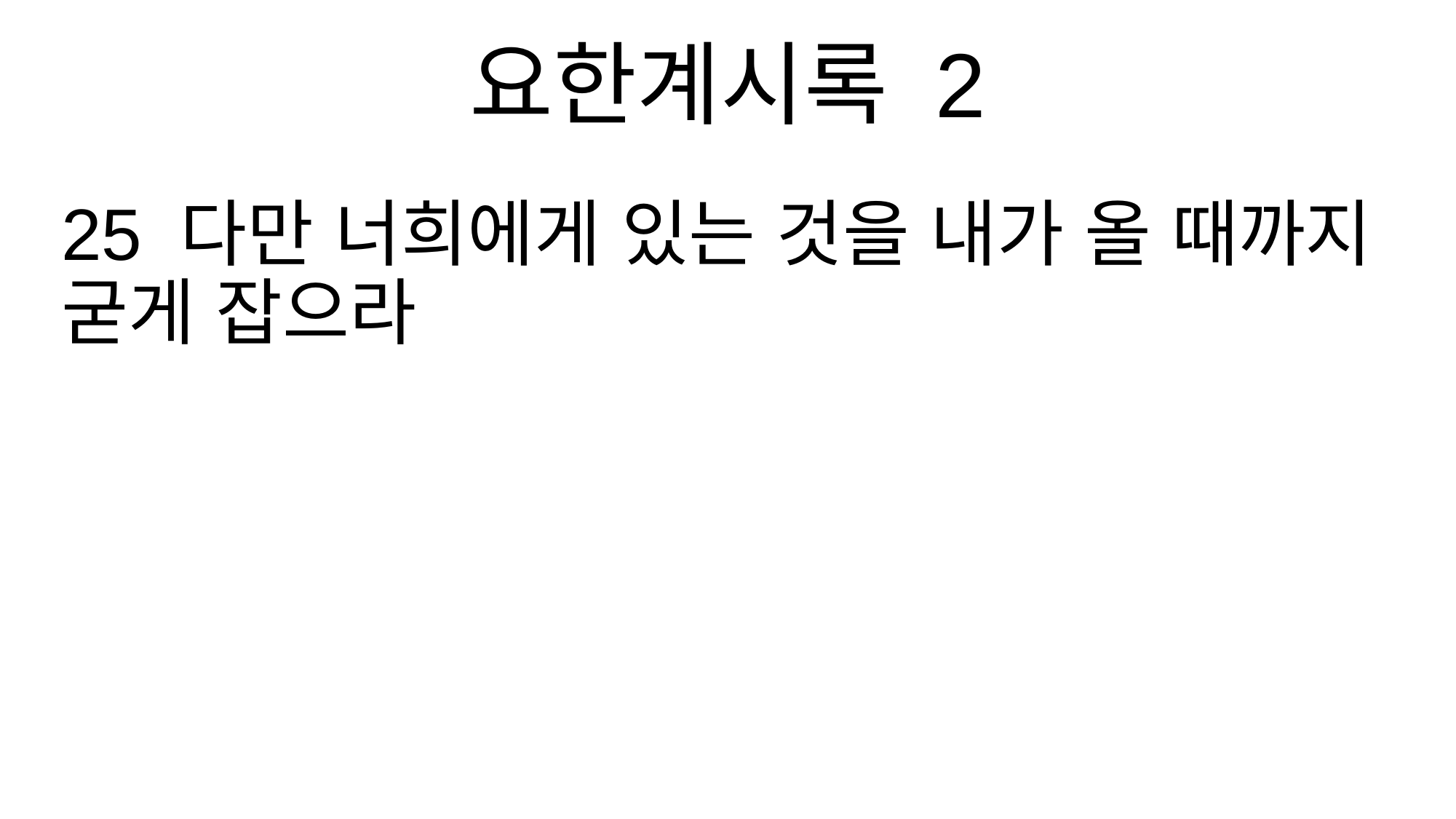

요한계시록 2
25 다만 너희에게 있는 것을 내가 올 때까지 굳게 잡으라